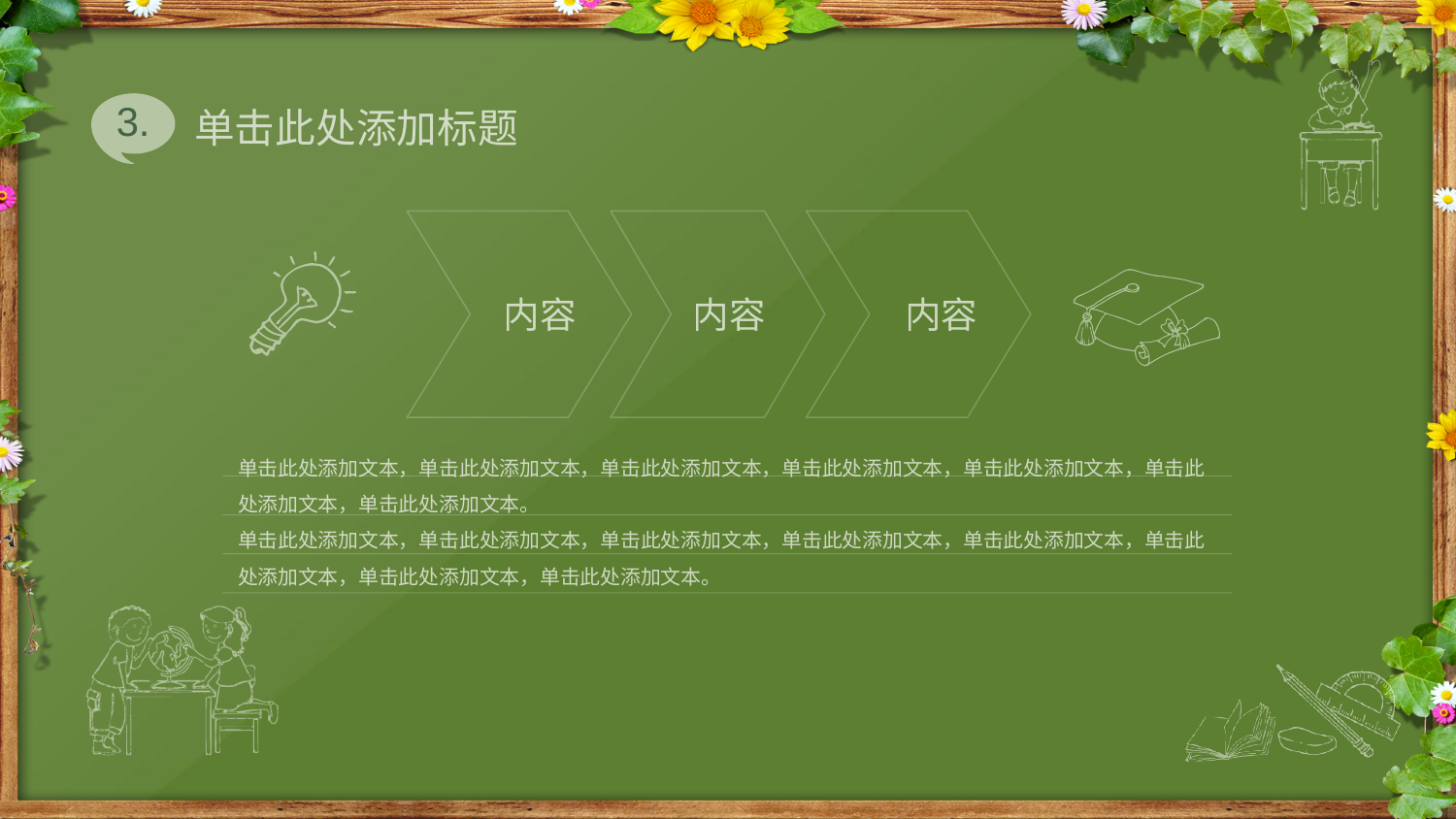

# 单击此处添加标题

内容

内容

内容

单击此处添加文本，单击此处添加文本，单击此处添加文本，单击此处添加文本，单击此处添加文本，单击此处添加文本，单击此处添加文本。
单击此处添加文本，单击此处添加文本，单击此处添加文本，单击此处添加文本，单击此处添加文本，单击此处添加文本，单击此处添加文本，单击此处添加文本。